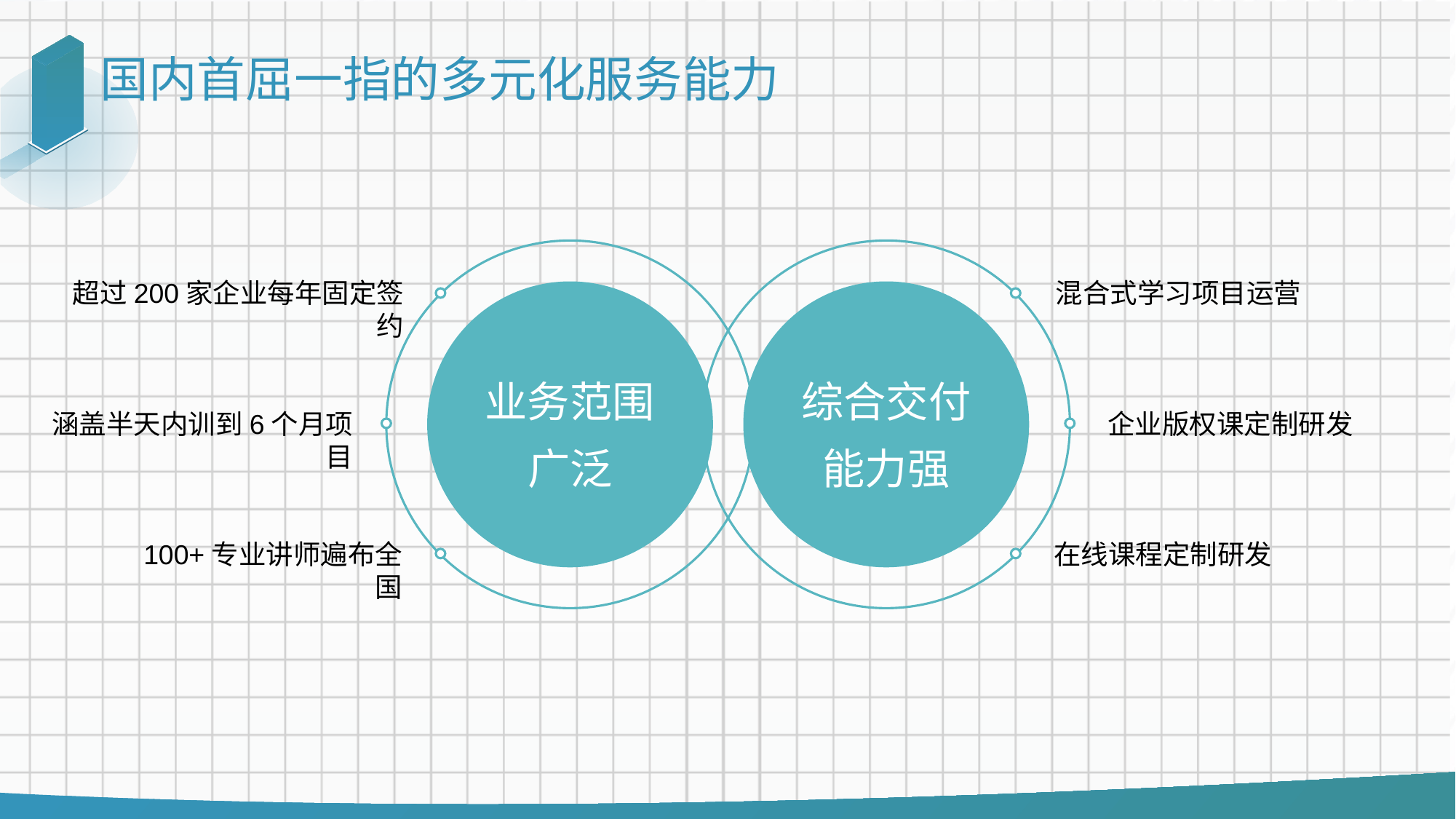

# 国内首屈一指的多元化服务能力

超过200家企业每年固定签约
混合式学习项目运营

业务范围广泛
综合交付
能力强
涵盖半天内训到6个月项目
企业版权课定制研发

100+专业讲师遍布全国
在线课程定制研发